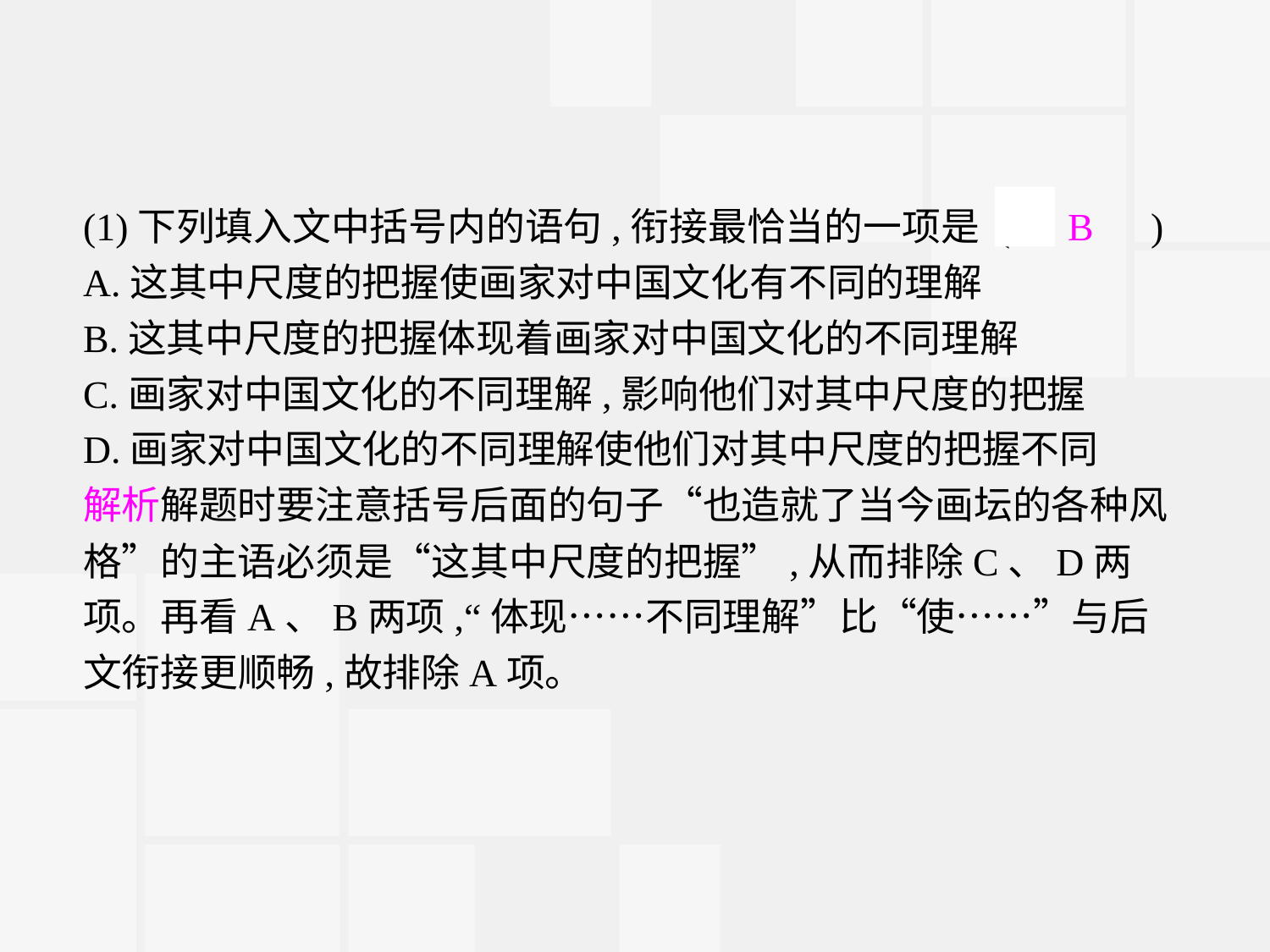

(1)下列填入文中括号内的语句,衔接最恰当的一项是 (　B　)
A.这其中尺度的把握使画家对中国文化有不同的理解
B.这其中尺度的把握体现着画家对中国文化的不同理解
C.画家对中国文化的不同理解,影响他们对其中尺度的把握
D.画家对中国文化的不同理解使他们对其中尺度的把握不同
解析解题时要注意括号后面的句子“也造就了当今画坛的各种风格”的主语必须是“这其中尺度的把握”,从而排除C、D两项。再看A、B两项,“体现……不同理解”比“使……”与后文衔接更顺畅,故排除A项。